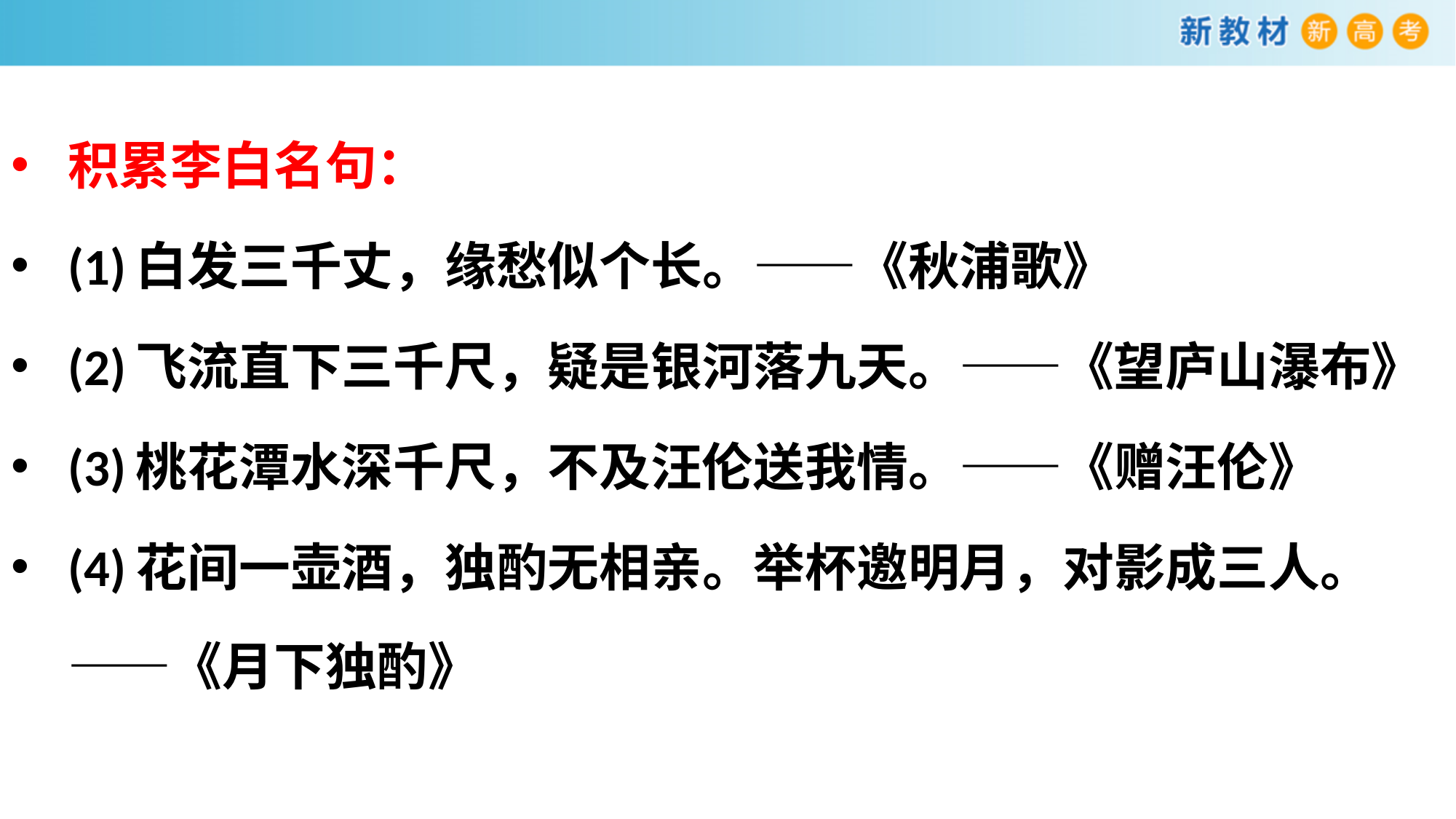

积累李白名句：
(1)白发三千丈，缘愁似个长。——《秋浦歌》
(2)飞流直下三千尺，疑是银河落九天。——《望庐山瀑布》
(3)桃花潭水深千尺，不及汪伦送我情。——《赠汪伦》
(4)花间一壶酒，独酌无相亲。举杯邀明月，对影成三人。——《月下独酌》